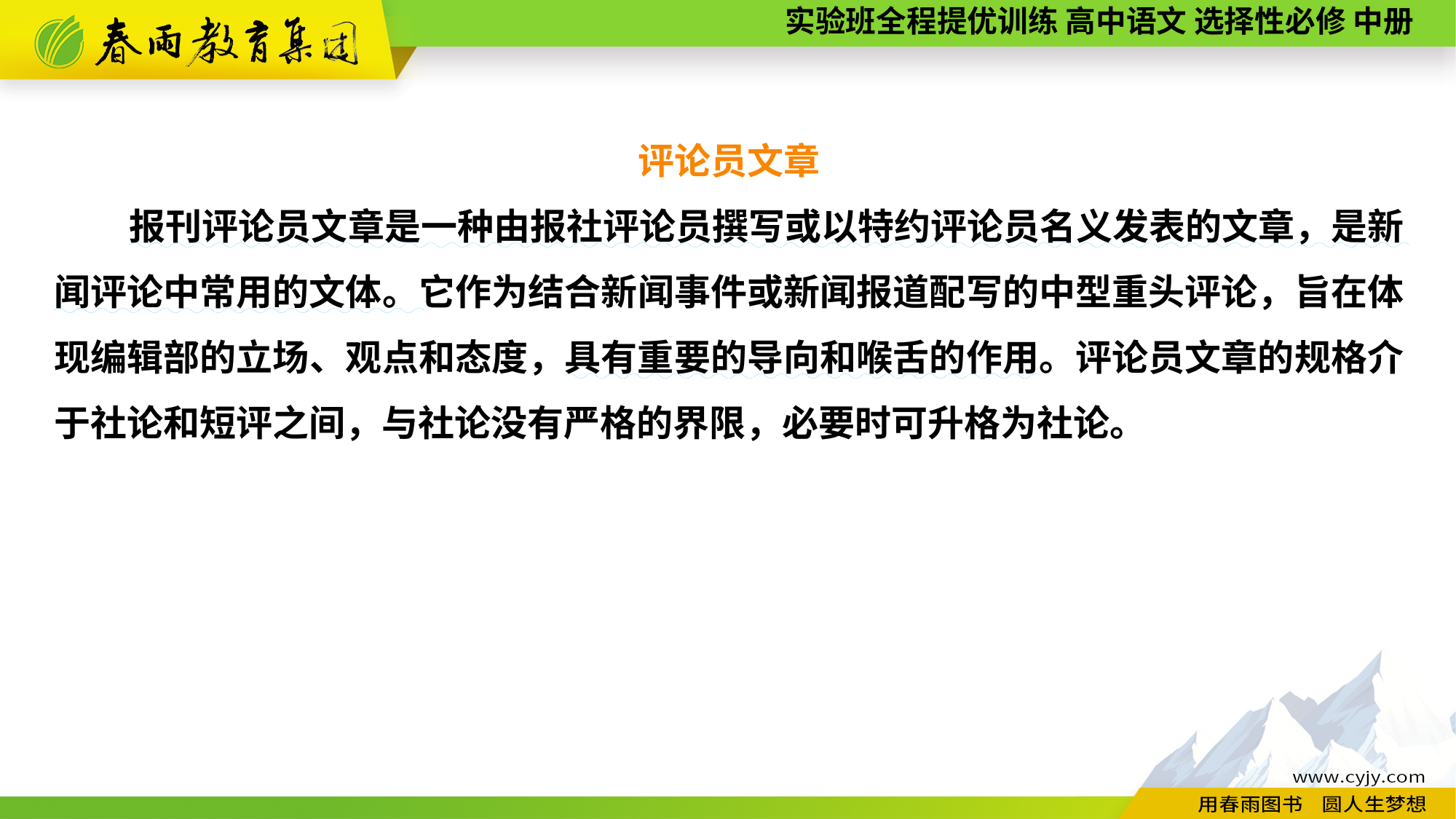

评论员文章
报刊评论员文章是一种由报社评论员撰写或以特约评论员名义发表的文章，是新闻评论中常用的文体。它作为结合新闻事件或新闻报道配写的中型重头评论，旨在体现编辑部的立场、观点和态度，具有重要的导向和喉舌的作用。评论员文章的规格介于社论和短评之间，与社论没有严格的界限，必要时可升格为社论。